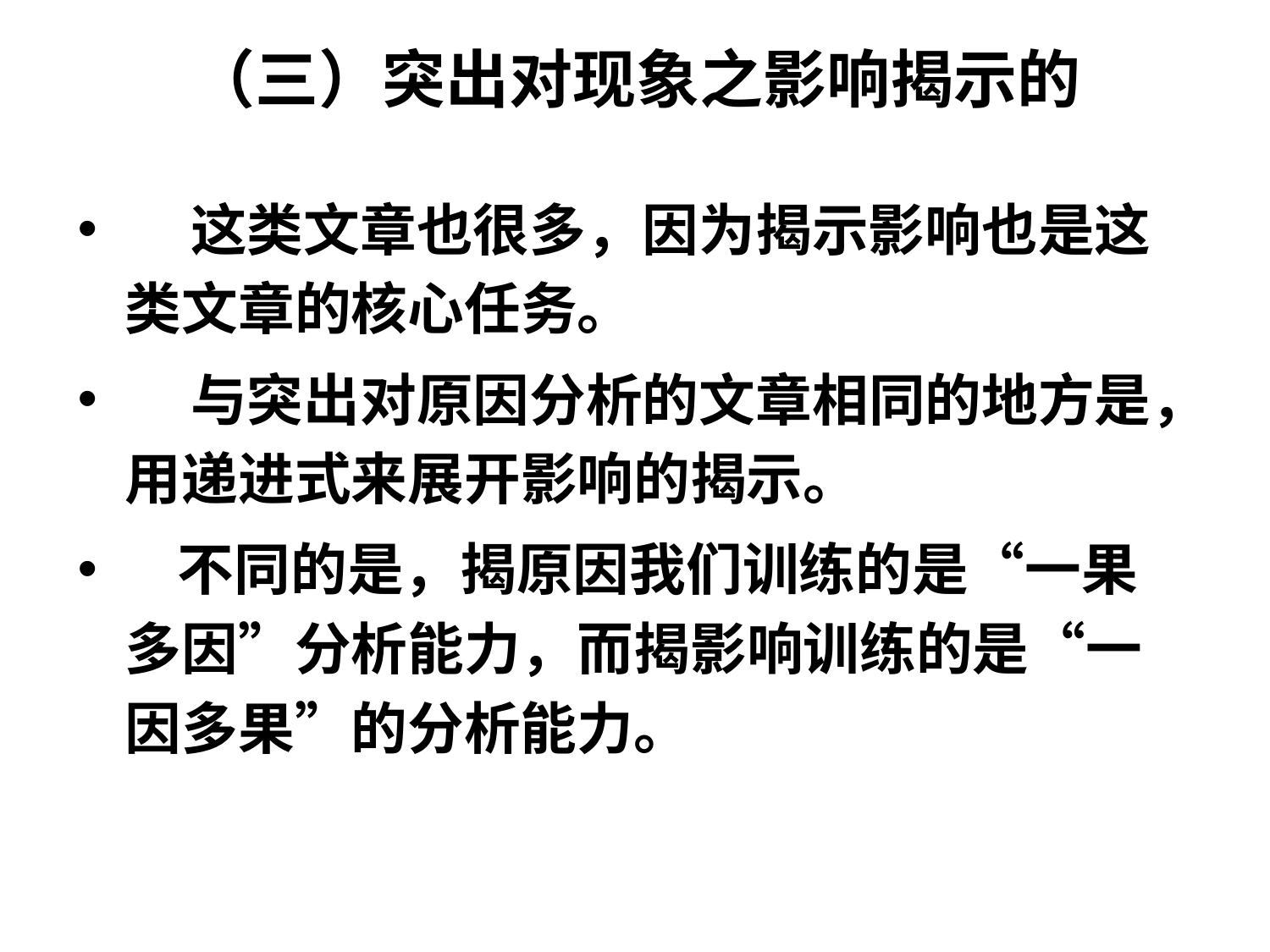

# （三）突出对现象之影响揭示的
    这类文章也很多，因为揭示影响也是这类文章的核心任务。
    与突出对原因分析的文章相同的地方是，用递进式来展开影响的揭示。
   不同的是，揭原因我们训练的是“一果多因”分析能力，而揭影响训练的是“一因多果”的分析能力。